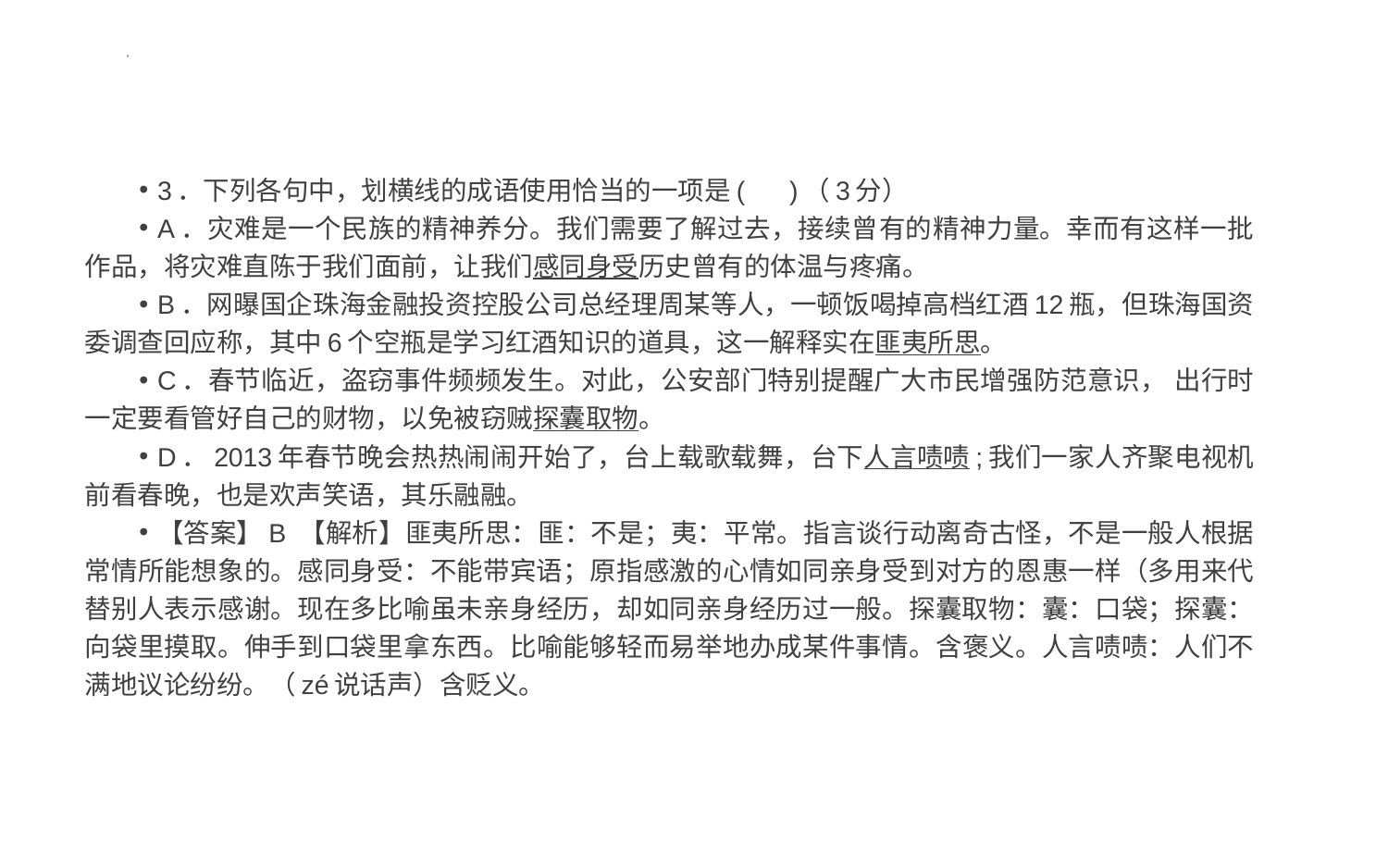

#
3．下列各句中，划横线的成语使用恰当的一项是(      )（3分）
A．灾难是一个民族的精神养分。我们需要了解过去，接续曾有的精神力量。幸而有这样一批作品，将灾难直陈于我们面前，让我们感同身受历史曾有的体温与疼痛。
B．网曝国企珠海金融投资控股公司总经理周某等人，一顿饭喝掉高档红酒12瓶，但珠海国资委调查回应称，其中6个空瓶是学习红酒知识的道具，这一解释实在匪夷所思。
C．春节临近，盗窃事件频频发生。对此，公安部门特别提醒广大市民增强防范意识， 出行时一定要看管好自己的财物，以免被窃贼探囊取物。
D．2013年春节晚会热热闹闹开始了，台上载歌载舞，台下人言啧啧;我们一家人齐聚电视机前看春晚，也是欢声笑语，其乐融融。
【答案】B 【解析】匪夷所思：匪：不是；夷：平常。指言谈行动离奇古怪，不是一般人根据常情所能想象的。感同身受：不能带宾语；原指感激的心情如同亲身受到对方的恩惠一样（多用来代替别人表示感谢。现在多比喻虽未亲身经历，却如同亲身经历过一般。探囊取物：囊：口袋；探囊：向袋里摸取。伸手到口袋里拿东西。比喻能够轻而易举地办成某件事情。含褒义。人言啧啧：人们不满地议论纷纷。（zé说话声）含贬义。